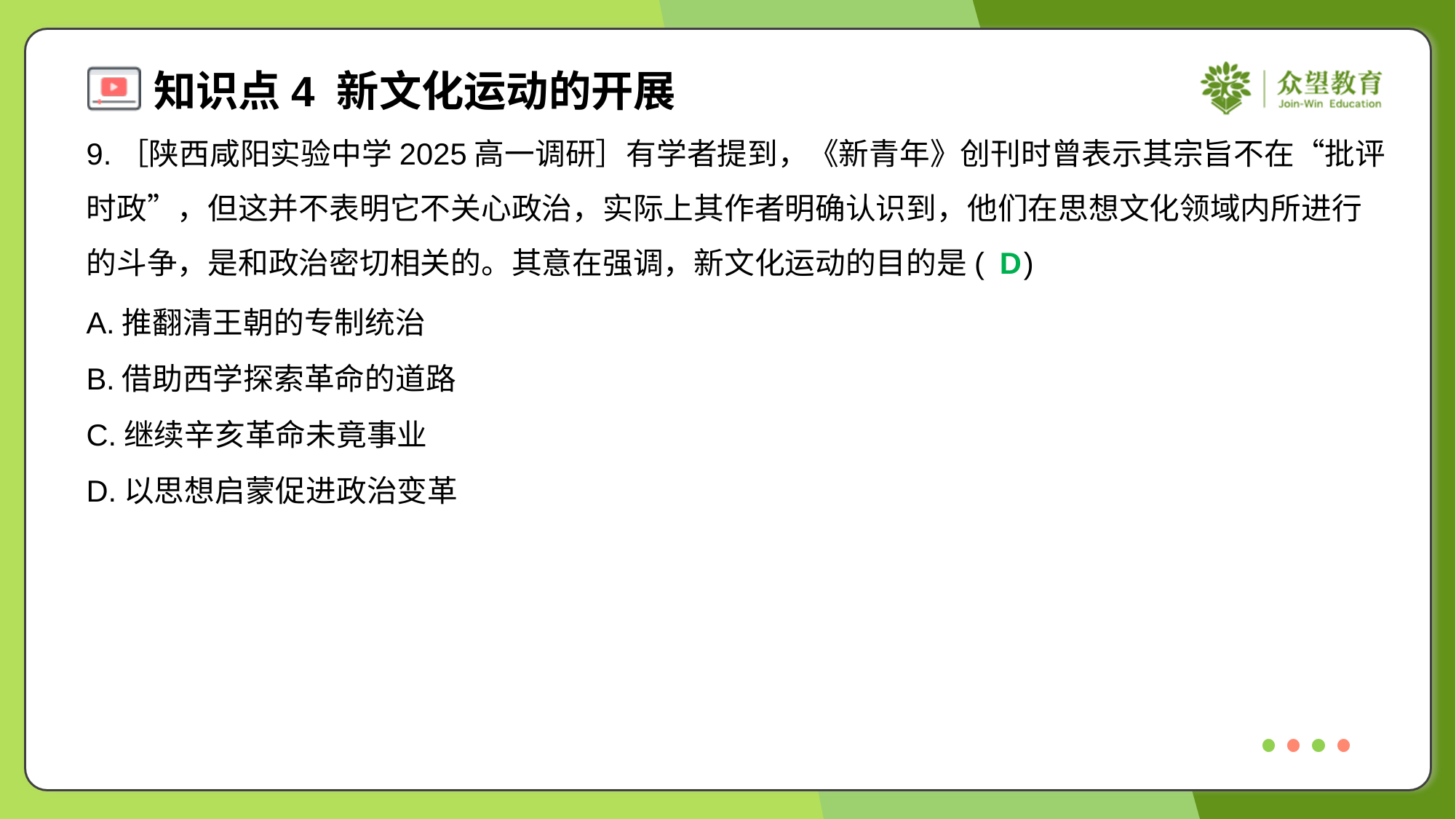

9.［陕西咸阳实验中学2025高一调研］有学者提到，《新青年》创刊时曾表示其宗旨不在“批评
时政”，但这并不表明它不关心政治，实际上其作者明确认识到，他们在思想文化领域内所进行
的斗争，是和政治密切相关的。其意在强调，新文化运动的目的是(     )
D
A.推翻清王朝的专制统治
B.借助西学探索革命的道路
C.继续辛亥革命未竟事业
D.以思想启蒙促进政治变革